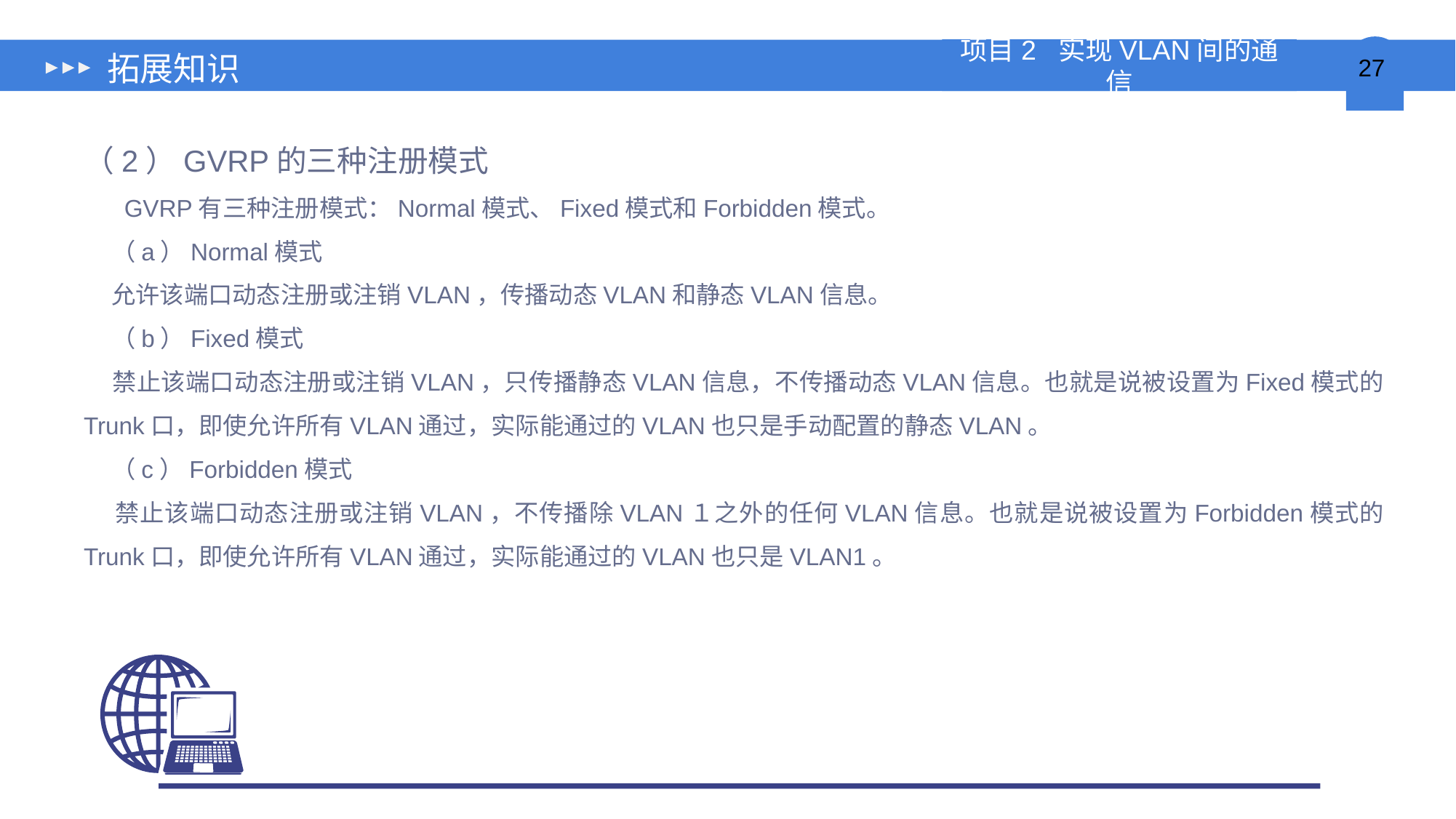

# 拓展知识
（2）GVRP的三种注册模式
      GVRP有三种注册模式：Normal模式、Fixed模式和Forbidden模式。
    （a）Normal模式
    允许该端口动态注册或注销VLAN，传播动态VLAN和静态VLAN信息。
    （b）Fixed模式
    禁止该端口动态注册或注销VLAN，只传播静态VLAN信息，不传播动态VLAN信息。也就是说被设置为Fixed模式的Trunk口，即使允许所有VLAN通过，实际能通过的VLAN也只是手动配置的静态VLAN。
    （c）Forbidden模式
    禁止该端口动态注册或注销VLAN，不传播除VLAN１之外的任何VLAN信息。也就是说被设置为Forbidden模式的Trunk口，即使允许所有VLAN通过，实际能通过的VLAN也只是VLAN1。